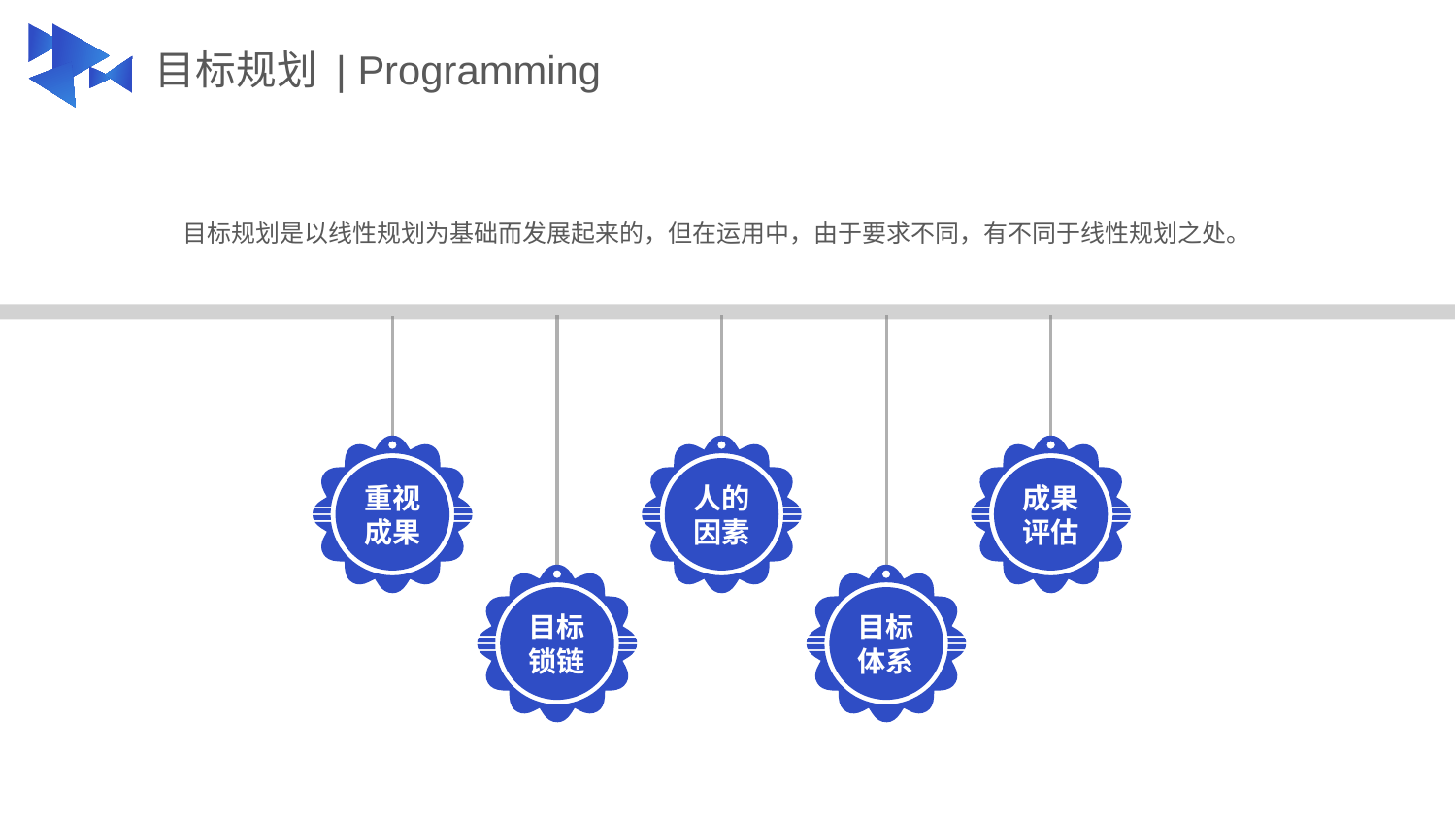

# 目标规划 | Programming
目标规划是以线性规划为基础而发展起来的，但在运用中，由于要求不同，有不同于线性规划之处。

重视
成果
人的
因素
成果
评估

目标
锁链
目标
体系